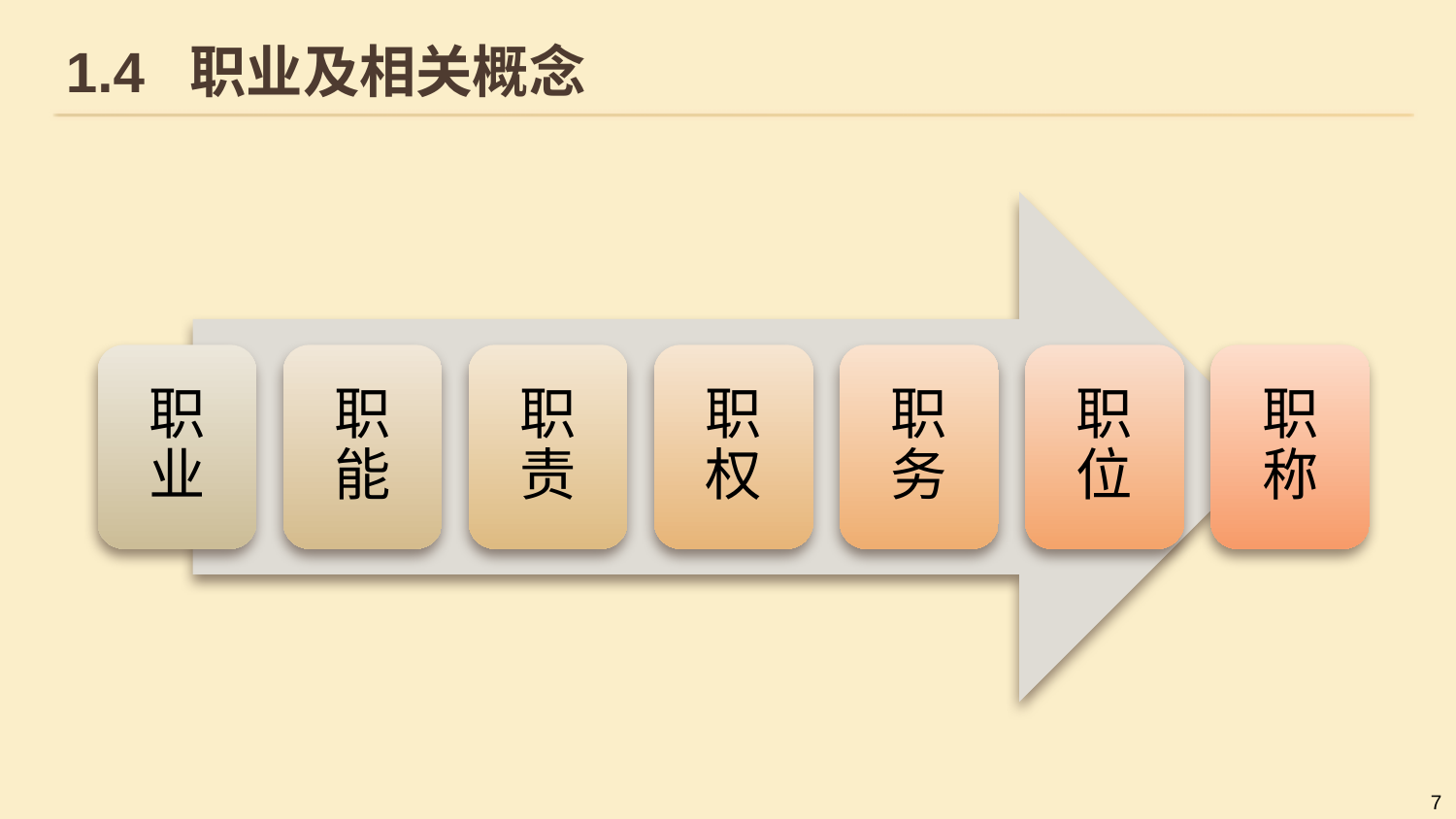

# 1.4  职业及相关概念

职业
职能
职责
职权
职务
职位
职称
7